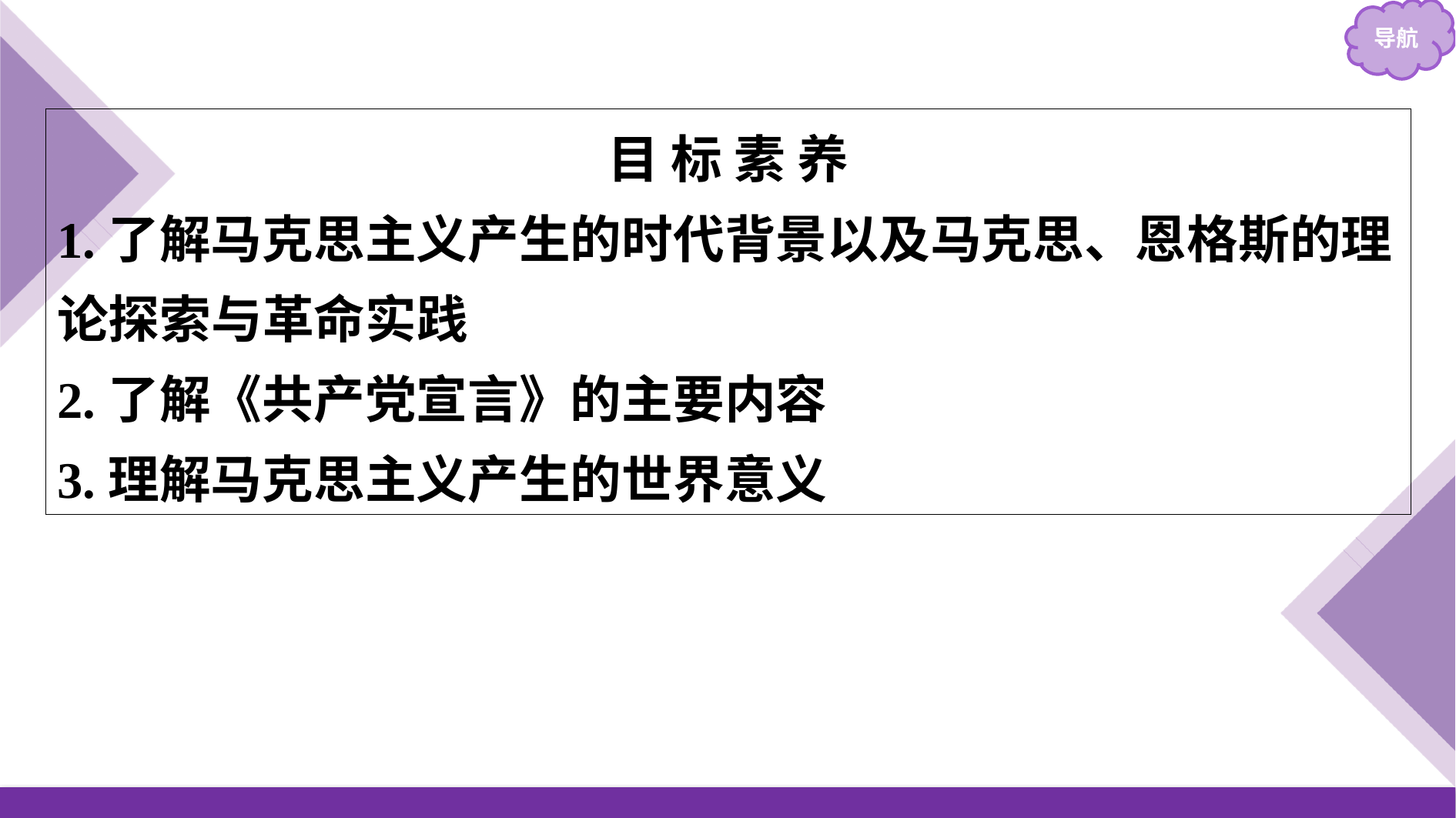

目 标 素 养
1.了解马克思主义产生的时代背景以及马克思、恩格斯的理论探索与革命实践
2.了解《共产党宣言》的主要内容
3.理解马克思主义产生的世界意义